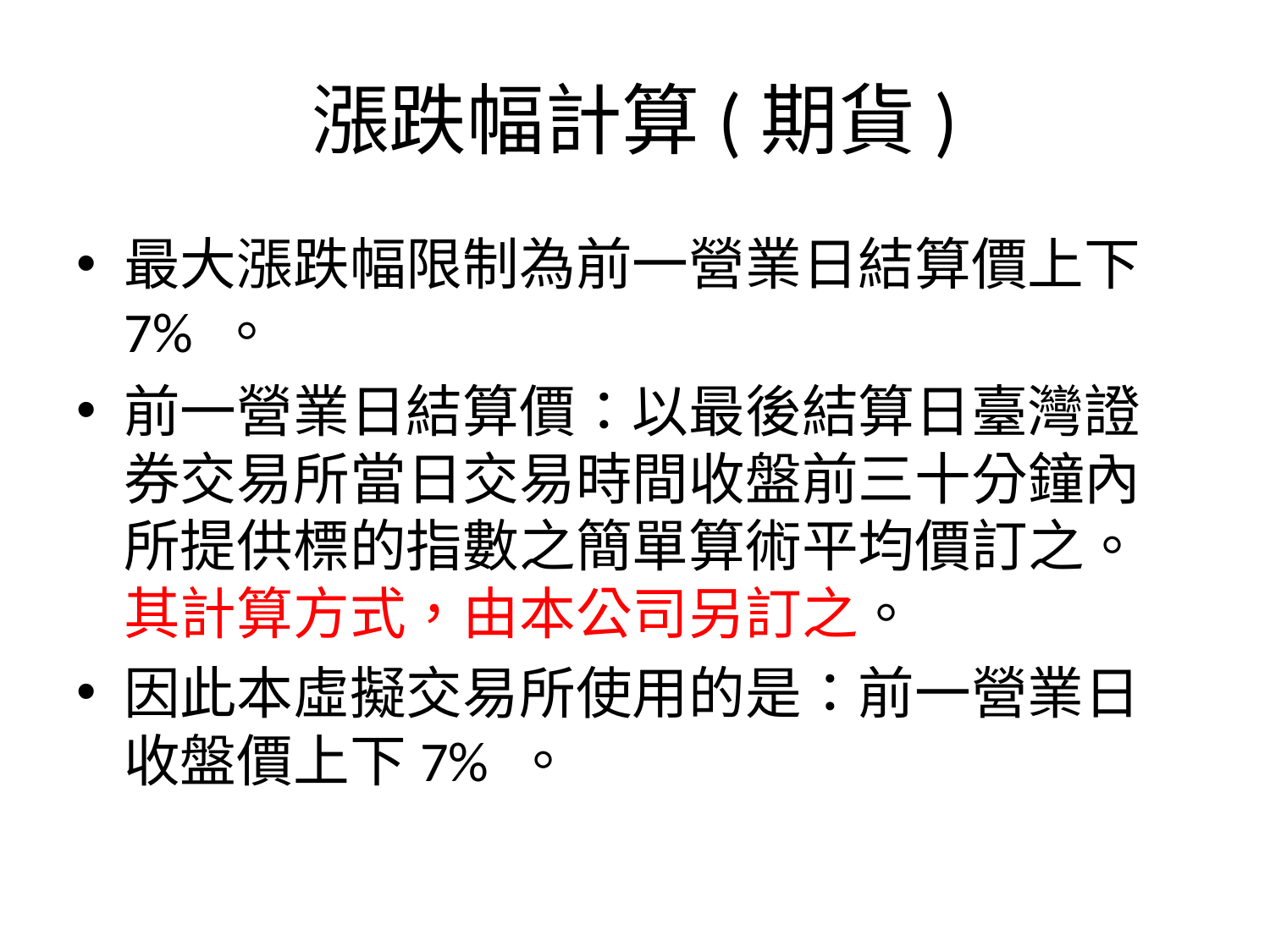

# 漲跌幅計算(期貨)
最大漲跌幅限制為前一營業日結算價上下7% 。
前一營業日結算價：以最後結算日臺灣證券交易所當日交易時間收盤前三十分鐘內所提供標的指數之簡單算術平均價訂之。其計算方式，由本公司另訂之。
因此本虛擬交易所使用的是：前一營業日收盤價上下7% 。